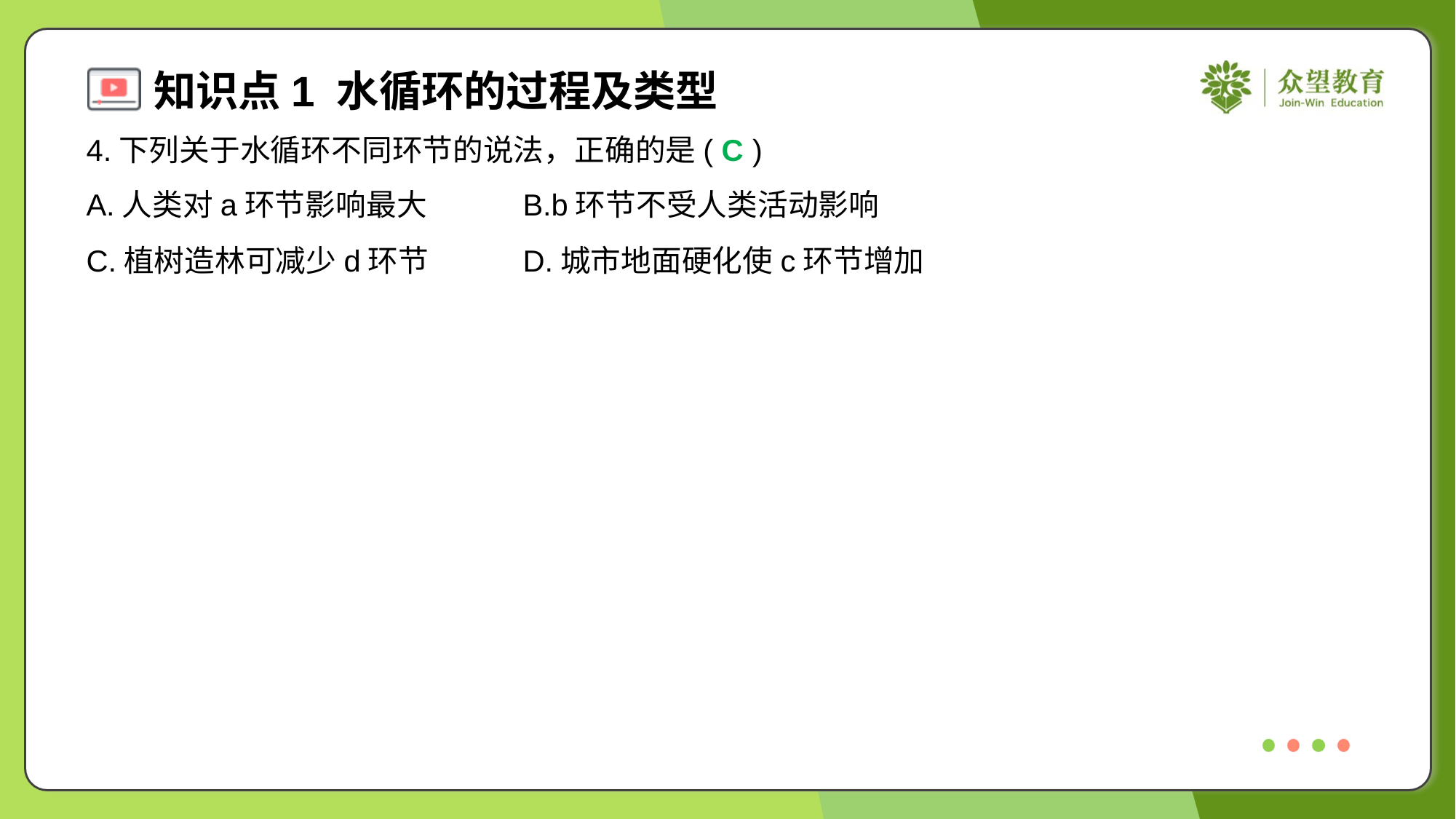

4.下列关于水循环不同环节的说法，正确的是(     )
C
A.人类对a环节影响最大	B.b环节不受人类活动影响
C.植树造林可减少d环节	D.城市地面硬化使c环节增加